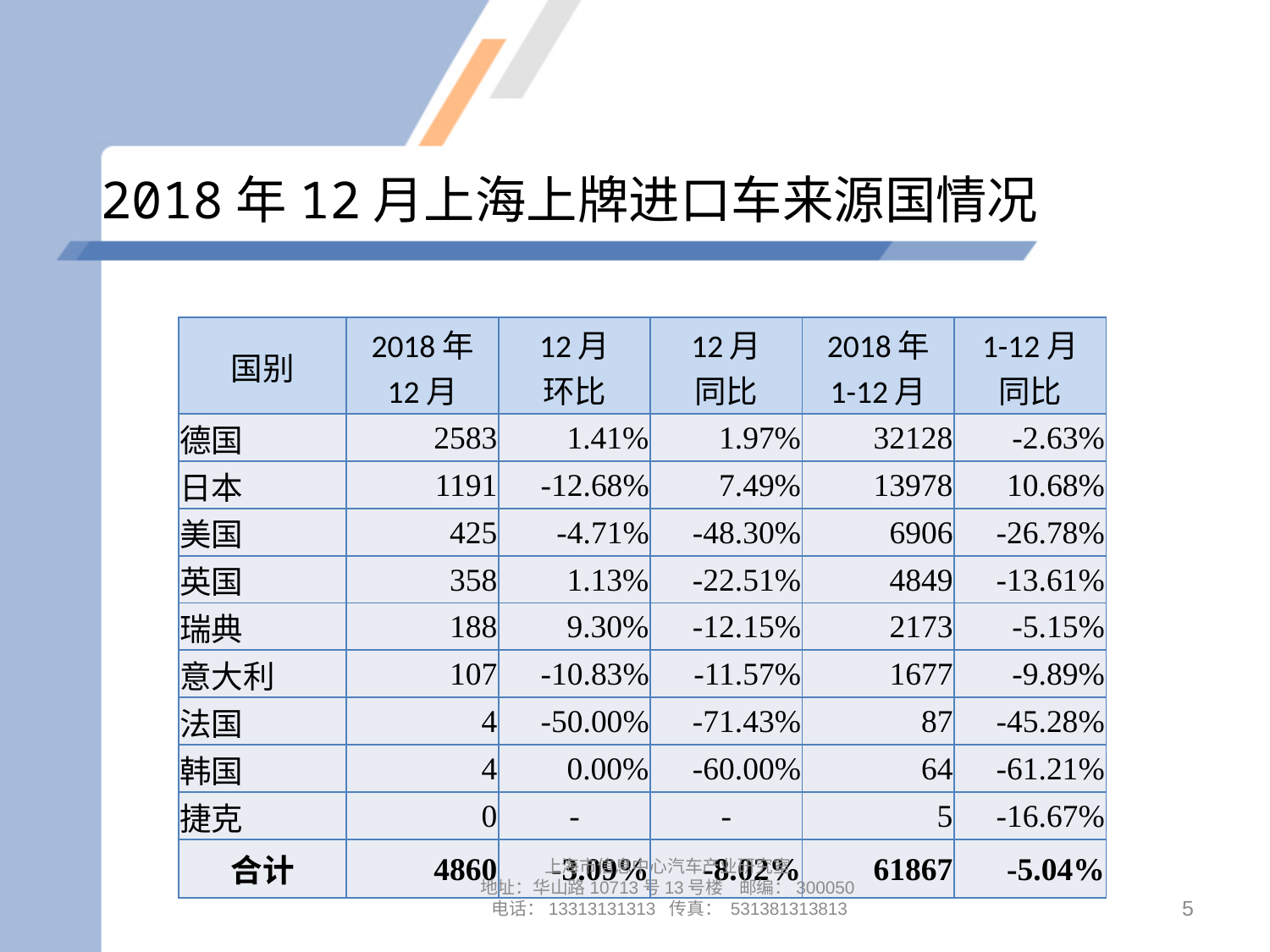

# 2018年12月上海上牌进口车来源国情况
| 国别 | 2018年 12月 | 12月 环比 | 12月 同比 | 2018年 1-12月 | 1-12月 同比 |
| --- | --- | --- | --- | --- | --- |
| 德国 | 2583 | 1.41% | 1.97% | 32128 | -2.63% |
| 日本 | 1191 | -12.68% | 7.49% | 13978 | 10.68% |
| 美国 | 425 | -4.71% | -48.30% | 6906 | -26.78% |
| 英国 | 358 | 1.13% | -22.51% | 4849 | -13.61% |
| 瑞典 | 188 | 9.30% | -12.15% | 2173 | -5.15% |
| 意大利 | 107 | -10.83% | -11.57% | 1677 | -9.89% |
| 法国 | 4 | -50.00% | -71.43% | 87 | -45.28% |
| 韩国 | 4 | 0.00% | -60.00% | 64 | -61.21% |
| 捷克 | 0 | - | - | 5 | -16.67% |
| 合计 | 4860 | -3.09% | -8.02% | 61867 | -5.04% |
上海市信息中心汽车产业研究室
地址：华山路10713号13号楼    邮编：300050  电话：13313131313  传真： 531381313813

5